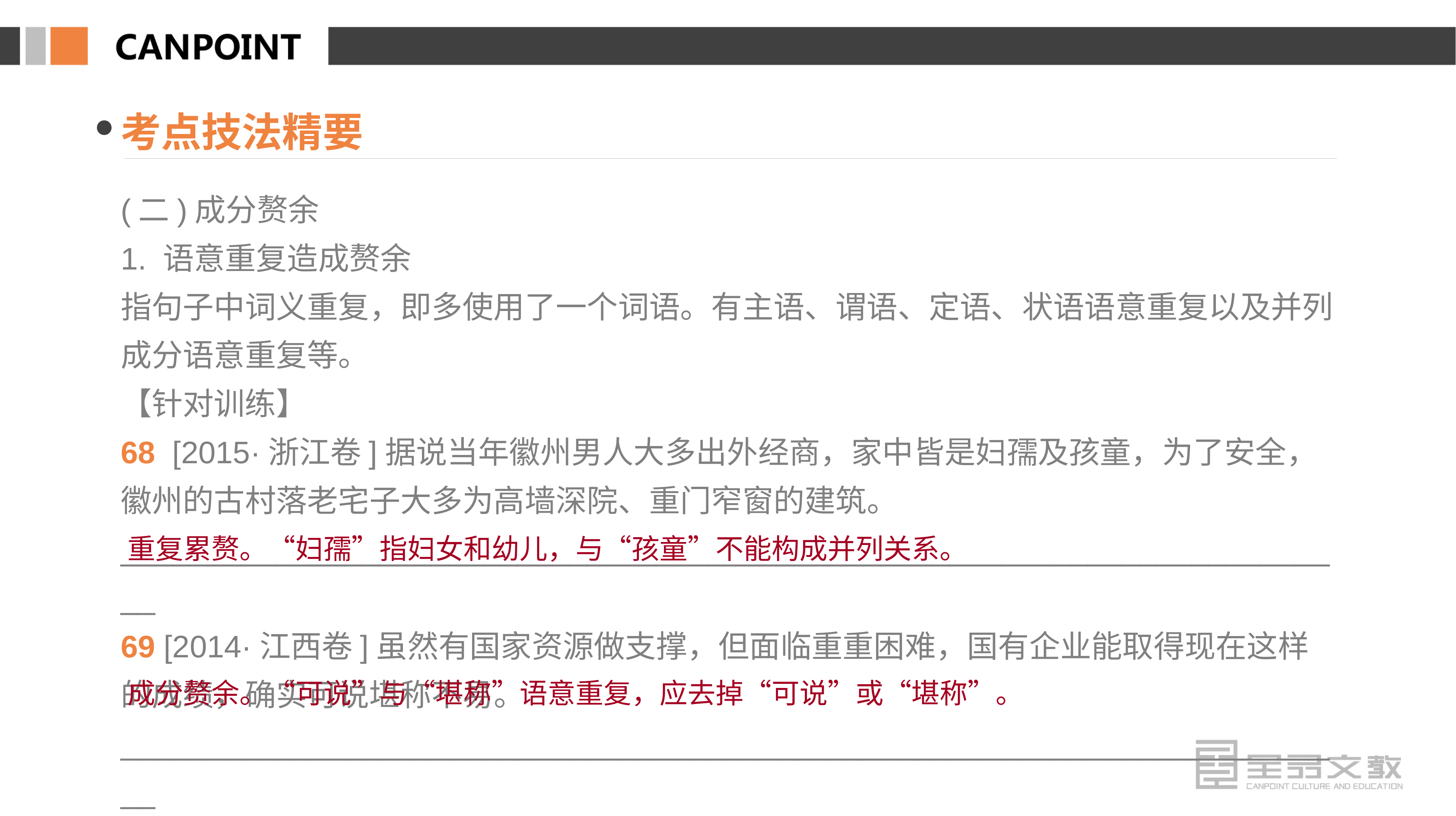

考点技法精要

(二)成分赘余
1. 语意重复造成赘余
指句子中词义重复，即多使用了一个词语。有主语、谓语、定语、状语语意重复以及并列成分语意重复等。
【针对训练】
68  [2015·浙江卷]据说当年徽州男人大多出外经商，家中皆是妇孺及孩童，为了安全，徽州的古村落老宅子大多为高墙深院、重门窄窗的建筑。
________________________________________________________________________
69 [2014·江西卷]虽然有国家资源做支撑，但面临重重困难，国有企业能取得现在这样的成绩，确实可说堪称不易。
________________________________________________________________________

重复累赘。“妇孺”指妇女和幼儿，与“孩童”不能构成并列关系。
成分赘余。“可说”与“堪称”语意重复，应去掉“可说”或“堪称”。